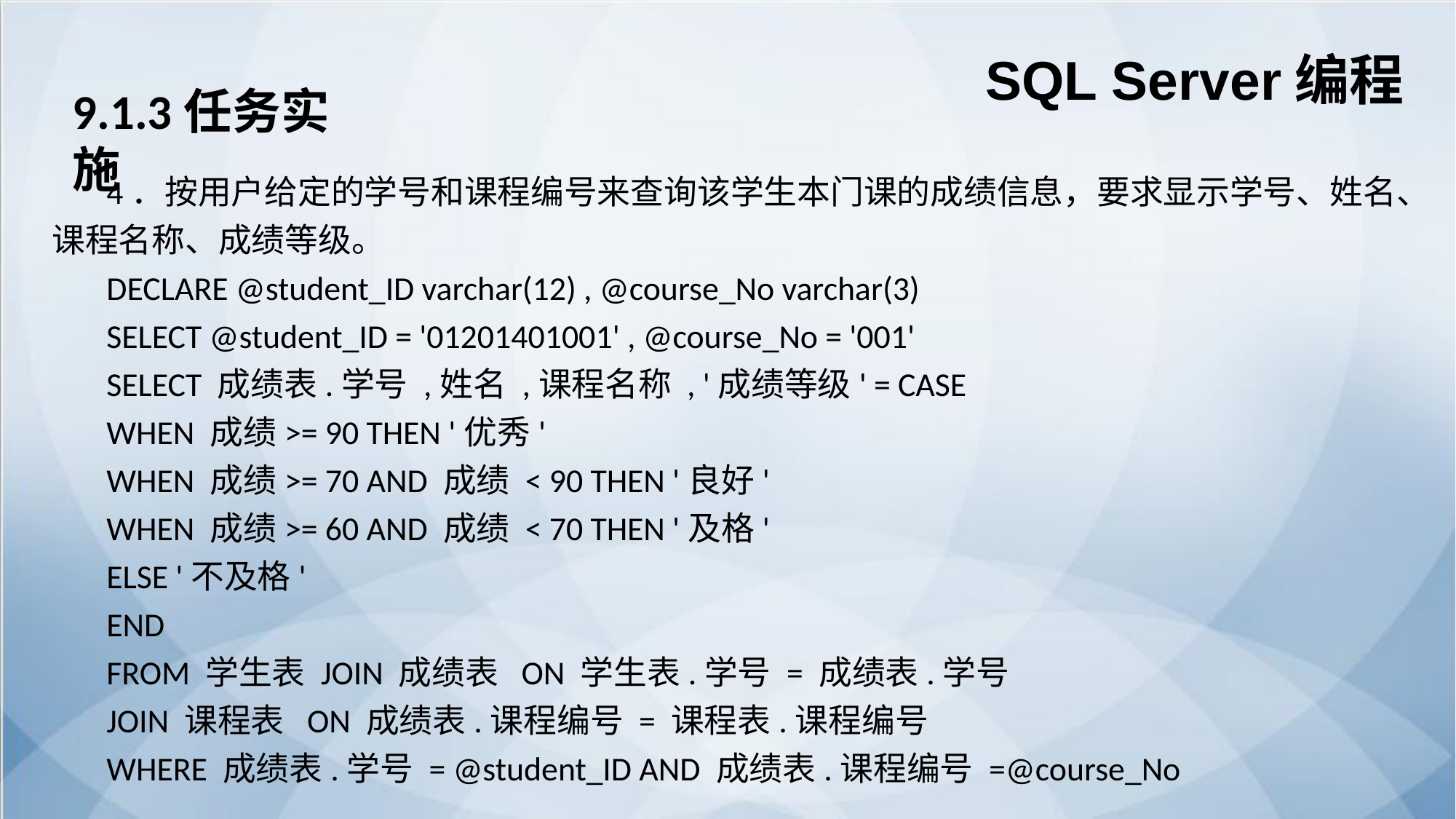

SQL Server编程
9.1.3任务实施
4．按用户给定的学号和课程编号来查询该学生本门课的成绩信息，要求显示学号、姓名、课程名称、成绩等级。
DECLARE @student_ID varchar(12) , @course_No varchar(3)
SELECT @student_ID = '01201401001' , @course_No = '001'
SELECT 成绩表.学号 ,姓名 ,课程名称 , '成绩等级' = CASE
WHEN 成绩>= 90 THEN '优秀'
WHEN 成绩>= 70 AND 成绩 < 90 THEN '良好'
WHEN 成绩>= 60 AND 成绩 < 70 THEN '及格'
ELSE '不及格'
END
FROM 学生表 JOIN 成绩表  ON 学生表.学号 = 成绩表.学号
JOIN 课程表  ON 成绩表.课程编号 = 课程表.课程编号
WHERE 成绩表.学号 = @student_ID AND 成绩表.课程编号 =@course_No